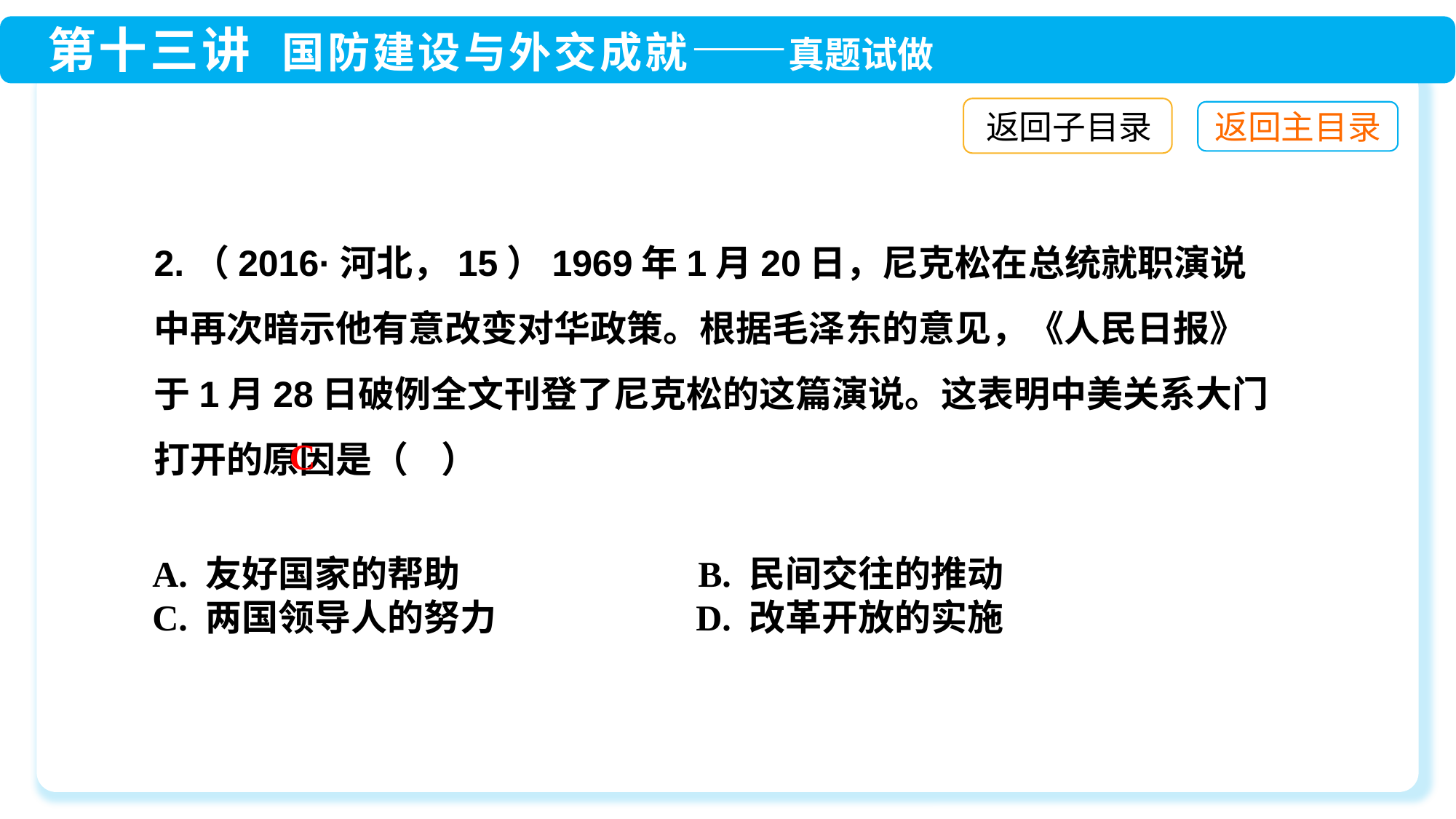

返回子目录
2.（2016·河北，15）1969年1月20日，尼克松在总统就职演说中再次暗示他有意改变对华政策。根据毛泽东的意见，《人民日报》于1月28日破例全文刊登了尼克松的这篇演说。这表明中美关系大门打开的原因是（    ）
C
A. 友好国家的帮助　　　　	B. 民间交往的推动
C. 两国领导人的努力	            D. 改革开放的实施